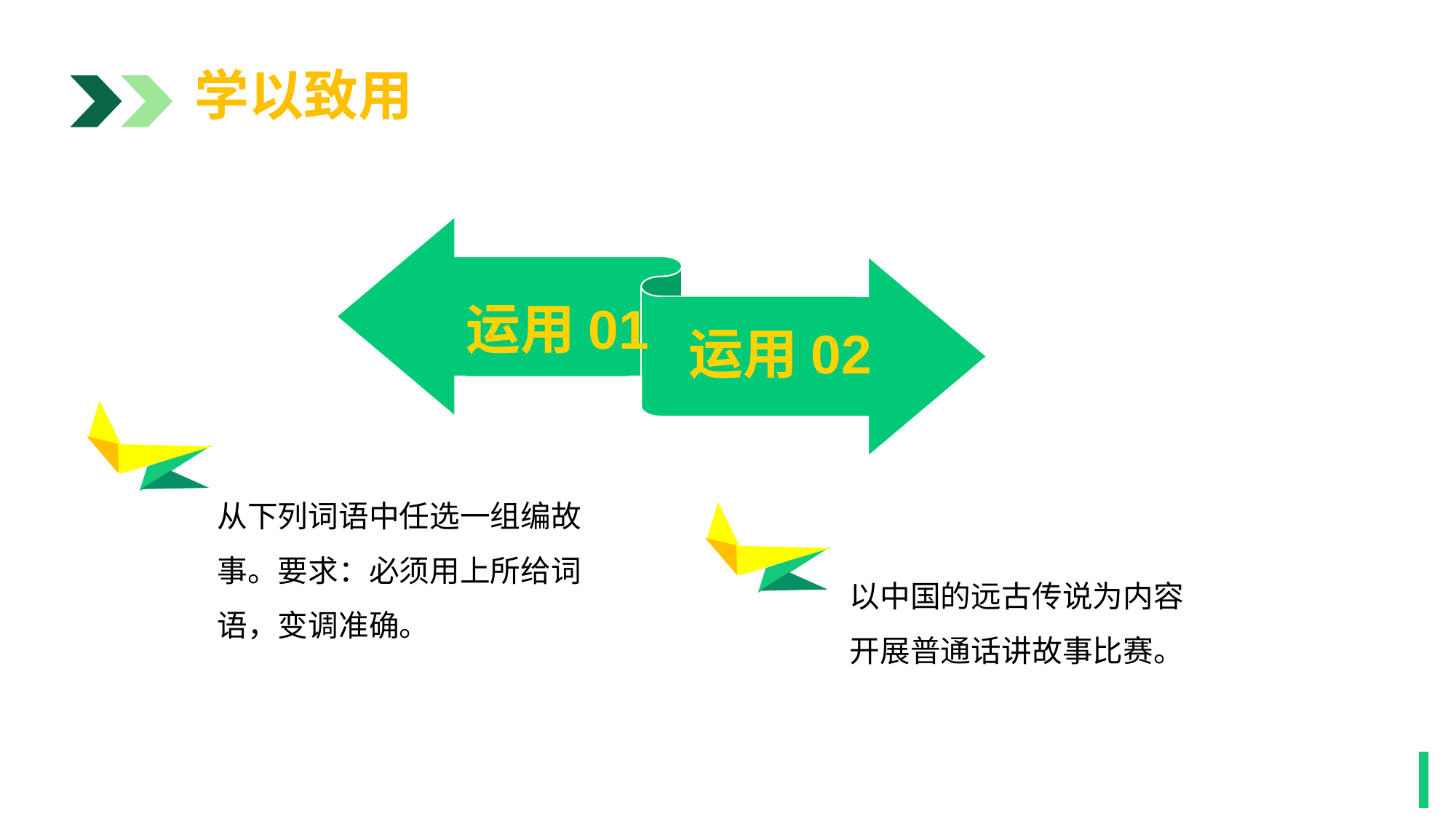

学以致用

运用01
运用02
1

从下列词语中任选一组编故事。要求：必须用上所给词语，变调准确。

以中国的远古传说为内容开展普通话讲故事比赛。

1
9